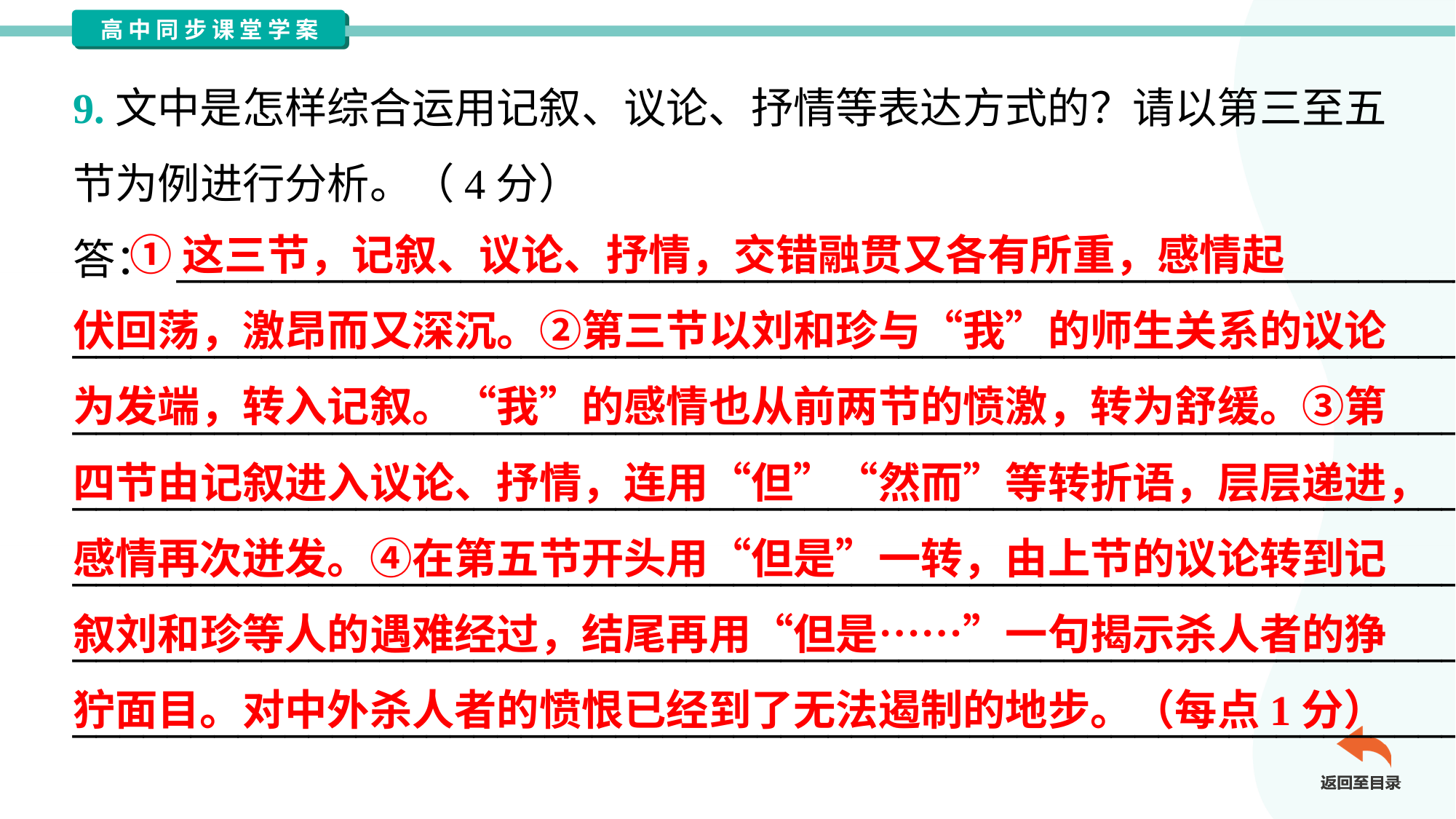

9.文中是怎样综合运用记叙、议论、抒情等表达方式的？请以第三至五
节为例进行分析。（4分）
答： ________________________________________________________
_____________________________________________________________
_____________________________________________________________
_____________________________________________________________
_____________________________________________________________
_____________________________________________________________
_____________________________________________________________
      ①这三节，记叙、议论、抒情，交错融贯又各有所重，感情起
伏回荡，激昂而又深沉。②第三节以刘和珍与“我”的师生关系的议论
为发端，转入记叙。“我”的感情也从前两节的愤激，转为舒缓。③第
四节由记叙进入议论、抒情，连用“但”“然而”等转折语，层层递进，
感情再次迸发。④在第五节开头用“但是”一转，由上节的议论转到记
叙刘和珍等人的遇难经过，结尾再用“但是……”一句揭示杀人者的狰
狞面目。对中外杀人者的愤恨已经到了无法遏制的地步。（每点1分）